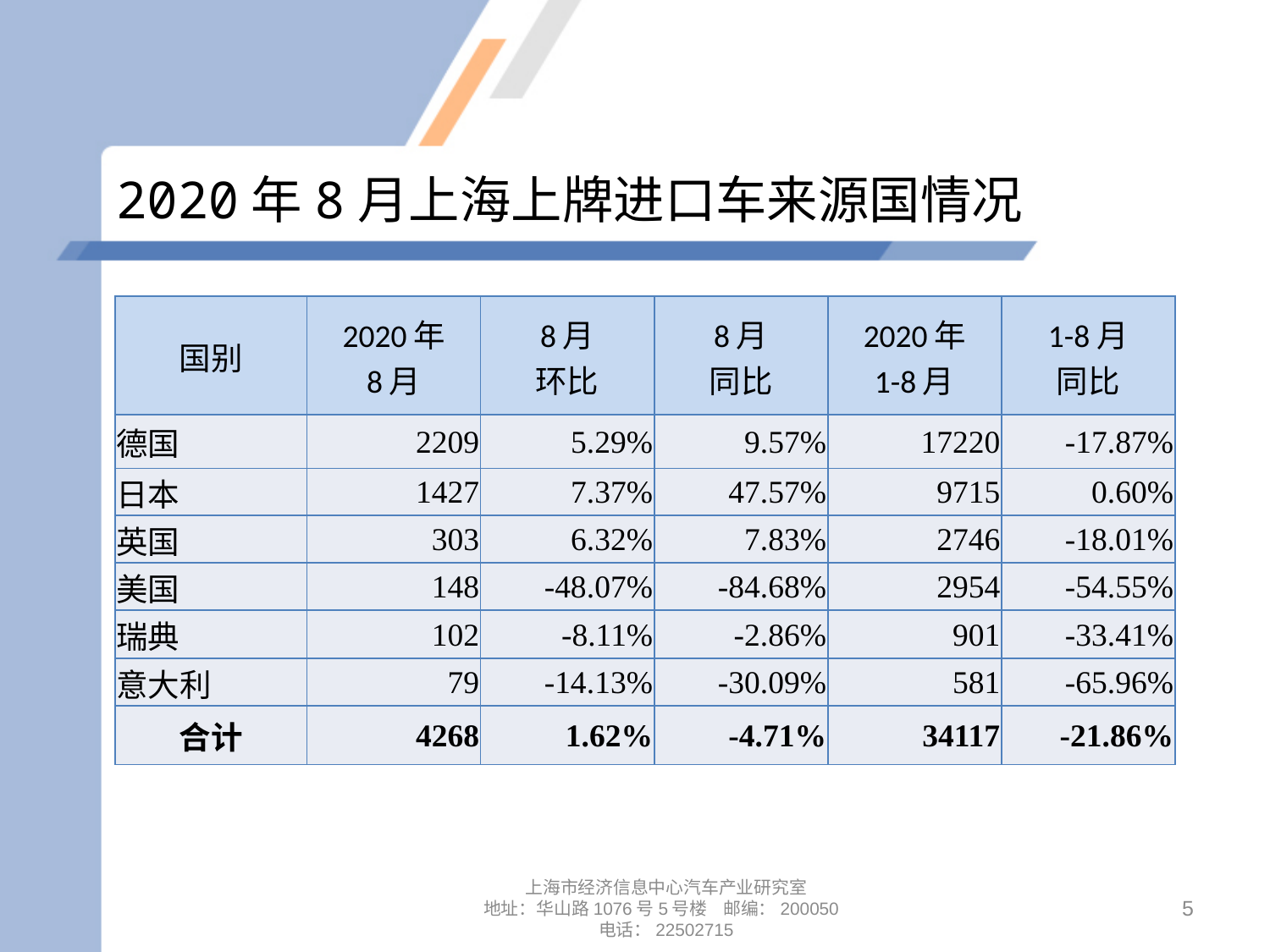

# 2020年8月上海上牌进口车来源国情况
| 国别 | 2020年 8月 | 8月 环比 | 8月 同比 | 2020年 1-8月 | 1-8月 同比 |
| --- | --- | --- | --- | --- | --- |
| 德国 | 2209 | 5.29% | 9.57% | 17220 | -17.87% |
| 日本 | 1427 | 7.37% | 47.57% | 9715 | 0.60% |
| 英国 | 303 | 6.32% | 7.83% | 2746 | -18.01% |
| 美国 | 148 | -48.07% | -84.68% | 2954 | -54.55% |
| 瑞典 | 102 | -8.11% | -2.86% | 901 | -33.41% |
| 意大利 | 79 | -14.13% | -30.09% | 581 | -65.96% |
| 合计 | 4268 | 1.62% | -4.71% | 34117 | -21.86% |
上海市经济信息中心汽车产业研究室
地址：华山路1076号5号楼    邮编：200050
电话：22502715

5